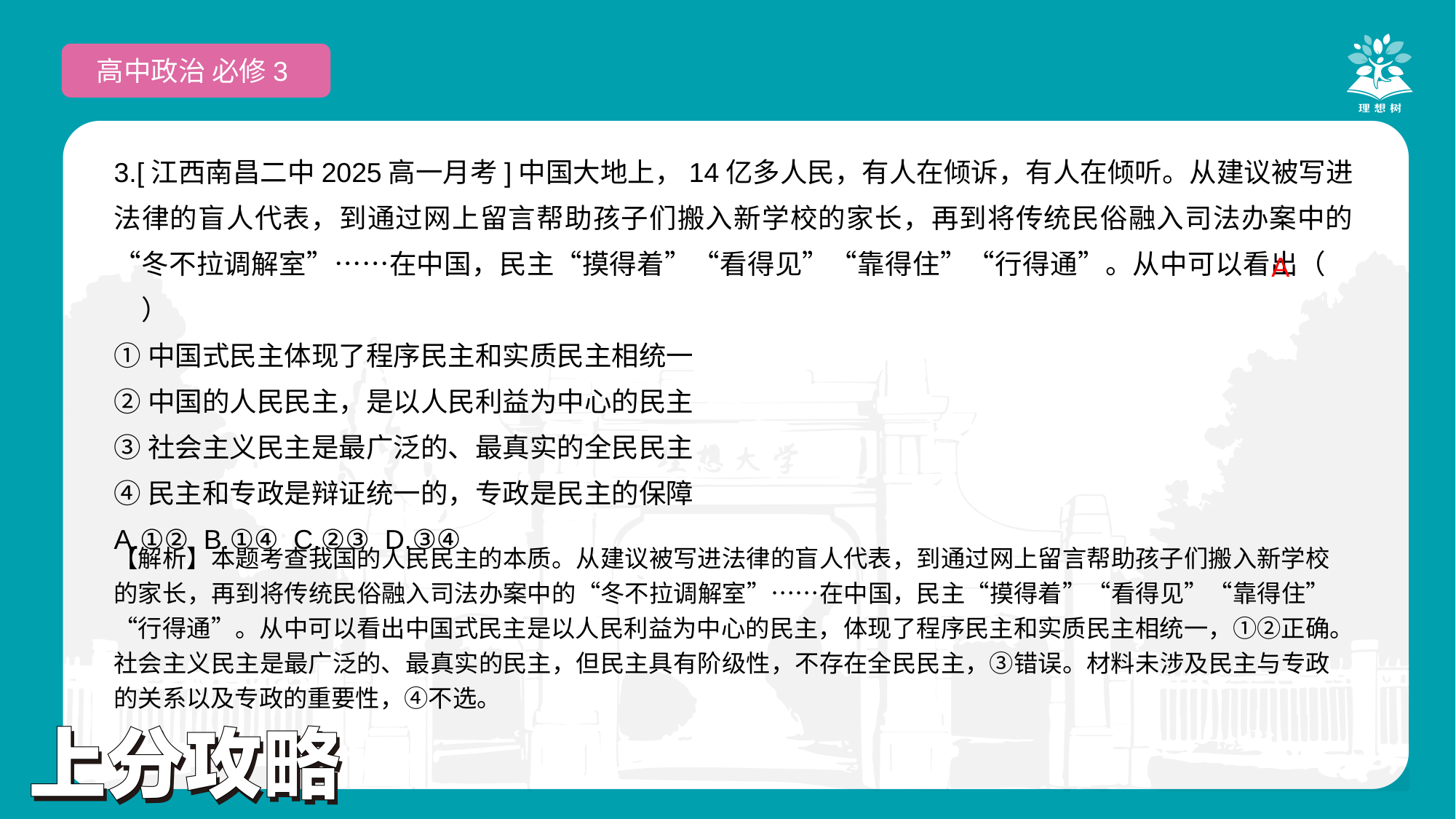

高中政治 必修3
3.[江西南昌二中2025高一月考]中国大地上，14亿多人民，有人在倾诉，有人在倾听。从建议被写进法律的盲人代表，到通过网上留言帮助孩子们搬入新学校的家长，再到将传统民俗融入司法办案中的“冬不拉调解室”……在中国，民主“摸得着”“看得见”“靠得住”“行得通”。从中可以看出（　　）
①中国式民主体现了程序民主和实质民主相统一
②中国的人民民主，是以人民利益为中心的民主
③社会主义民主是最广泛的、最真实的全民民主
④民主和专政是辩证统一的，专政是民主的保障
A.①②  B.①④  C.②③  D.③④
A
【解析】本题考查我国的人民民主的本质。从建议被写进法律的盲人代表，到通过网上留言帮助孩子们搬入新学校的家长，再到将传统民俗融入司法办案中的“冬不拉调解室”……在中国，民主“摸得着”“看得见”“靠得住”“行得通”。从中可以看出中国式民主是以人民利益为中心的民主，体现了程序民主和实质民主相统一，①②正确。社会主义民主是最广泛的、最真实的民主，但民主具有阶级性，不存在全民民主，③错误。材料未涉及民主与专政的关系以及专政的重要性，④不选。